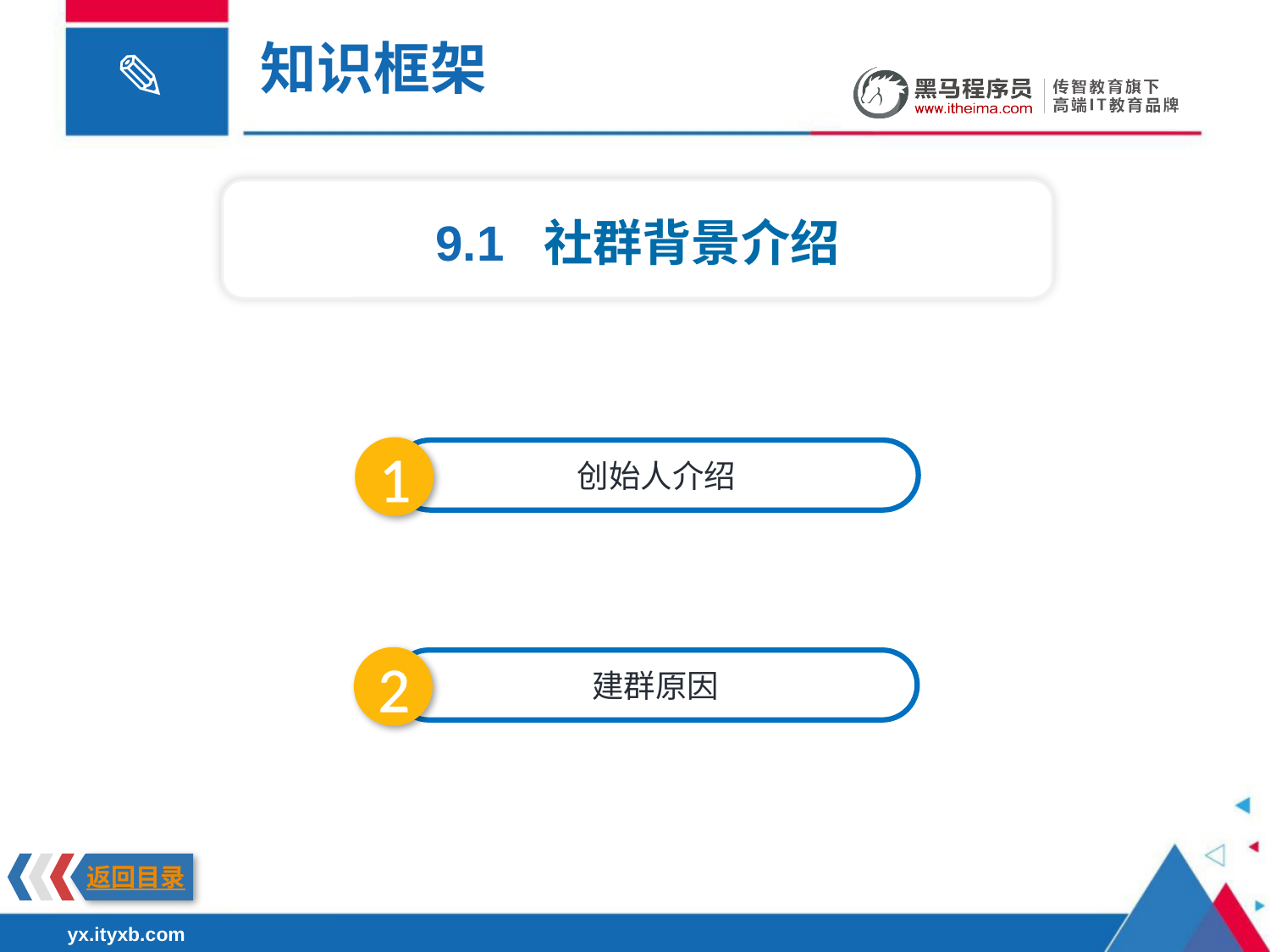

知识框架

9.1  社群背景介绍
1
创始人介绍
2
建群原因

返回目录